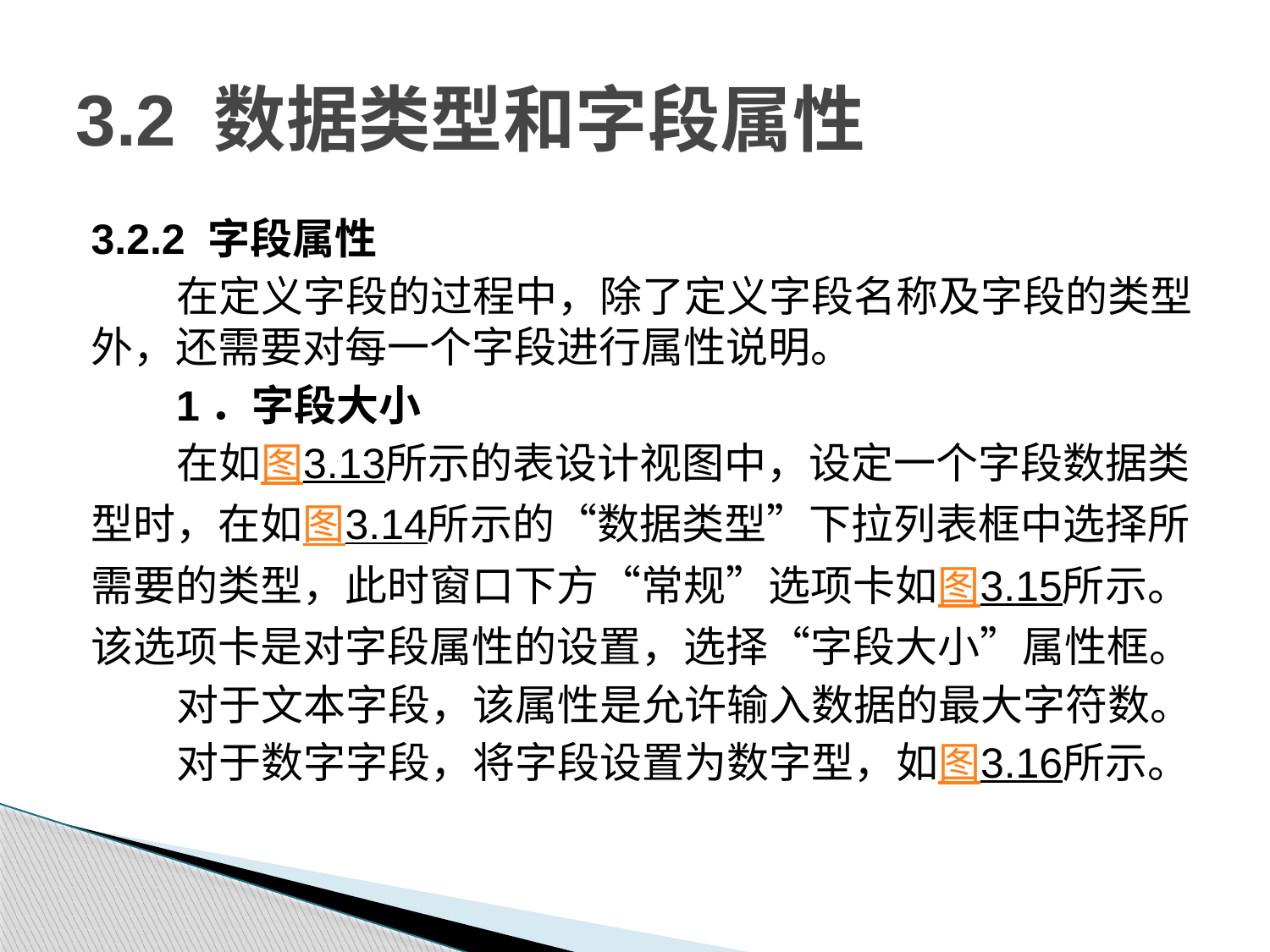

# 3.2 数据类型和字段属性
3.2.2 字段属性
在定义字段的过程中，除了定义字段名称及字段的类型外，还需要对每一个字段进行属性说明。
1．字段大小
在如图3.13所示的表设计视图中，设定一个字段数据类型时，在如图3.14所示的“数据类型”下拉列表框中选择所需要的类型，此时窗口下方“常规”选项卡如图3.15所示。该选项卡是对字段属性的设置，选择“字段大小”属性框。
对于文本字段，该属性是允许输入数据的最大字符数。
对于数字字段，将字段设置为数字型，如图3.16所示。